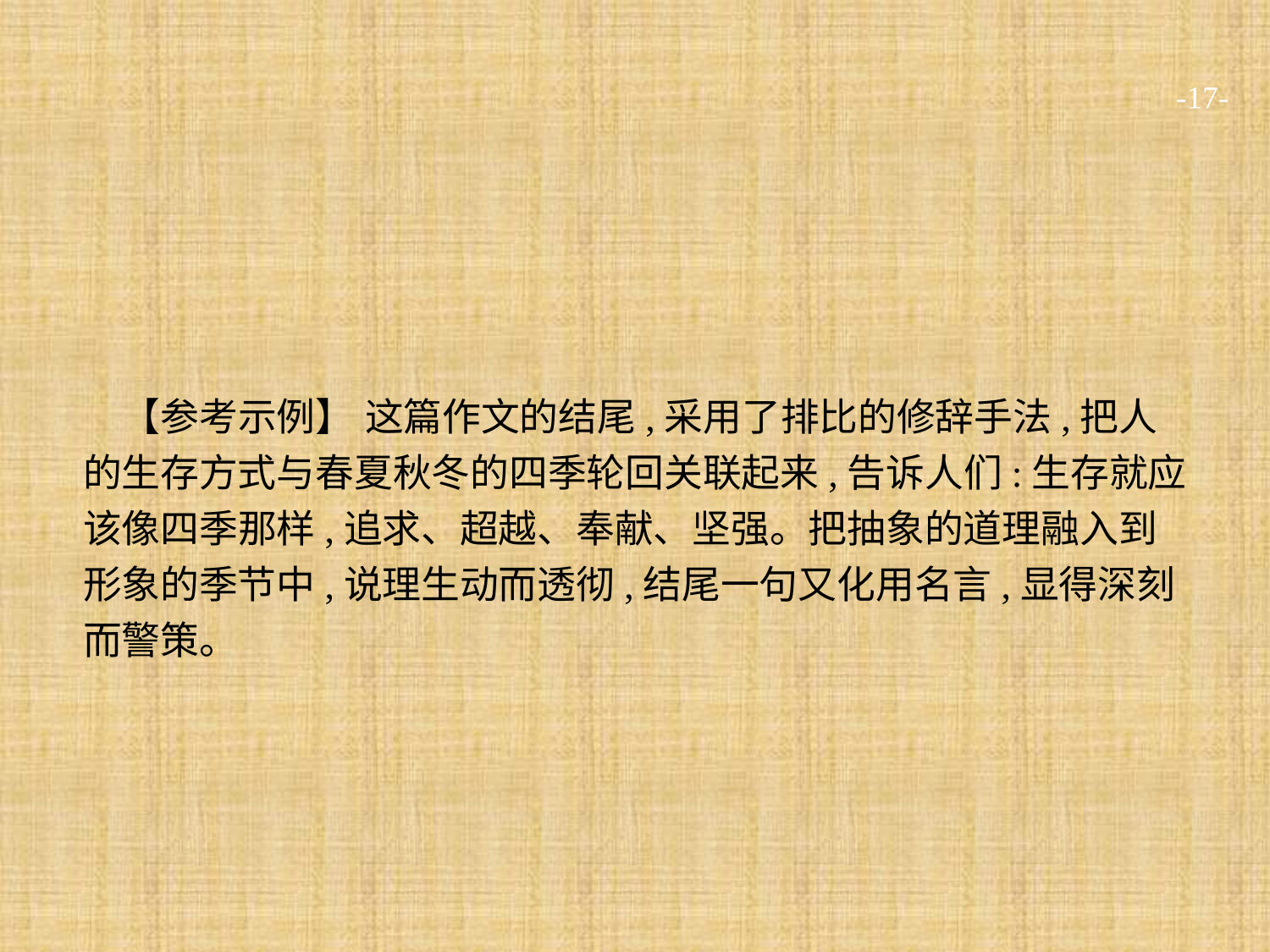

-17-
【参考示例】 这篇作文的结尾,采用了排比的修辞手法,把人的生存方式与春夏秋冬的四季轮回关联起来,告诉人们:生存就应该像四季那样,追求、超越、奉献、坚强。把抽象的道理融入到形象的季节中,说理生动而透彻,结尾一句又化用名言,显得深刻而警策。